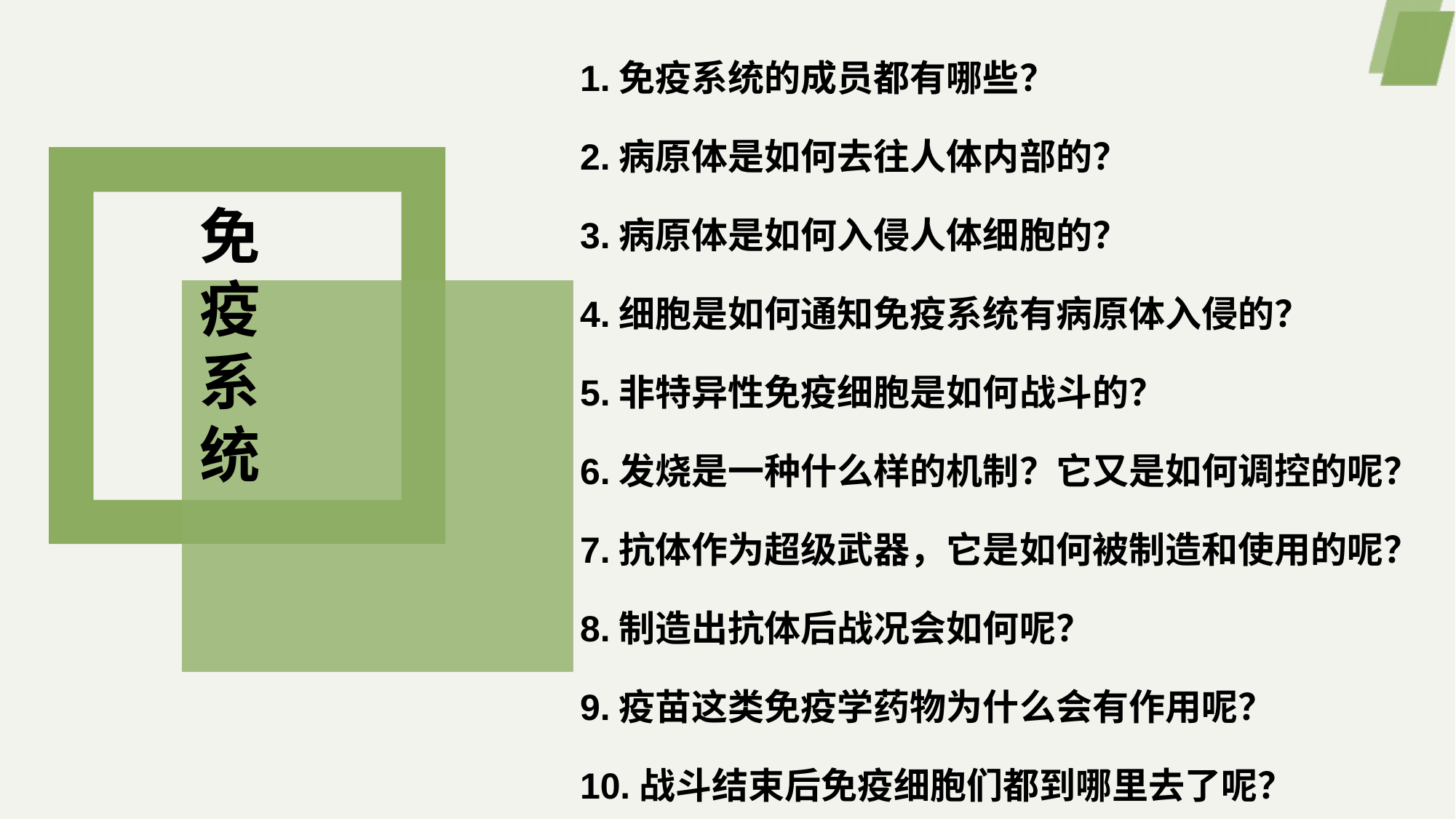

1.免疫系统的成员都有哪些？
2.病原体是如何去往人体内部的？
3.病原体是如何入侵人体细胞的？
4.细胞是如何通知免疫系统有病原体入侵的？
5.非特异性免疫细胞是如何战斗的？
6.发烧是一种什么样的机制？它又是如何调控的呢？
7.抗体作为超级武器，它是如何被制造和使用的呢？
8.制造出抗体后战况会如何呢？
9.疫苗这类免疫学药物为什么会有作用呢？
10.战斗结束后免疫细胞们都到哪里去了呢？
免疫系统